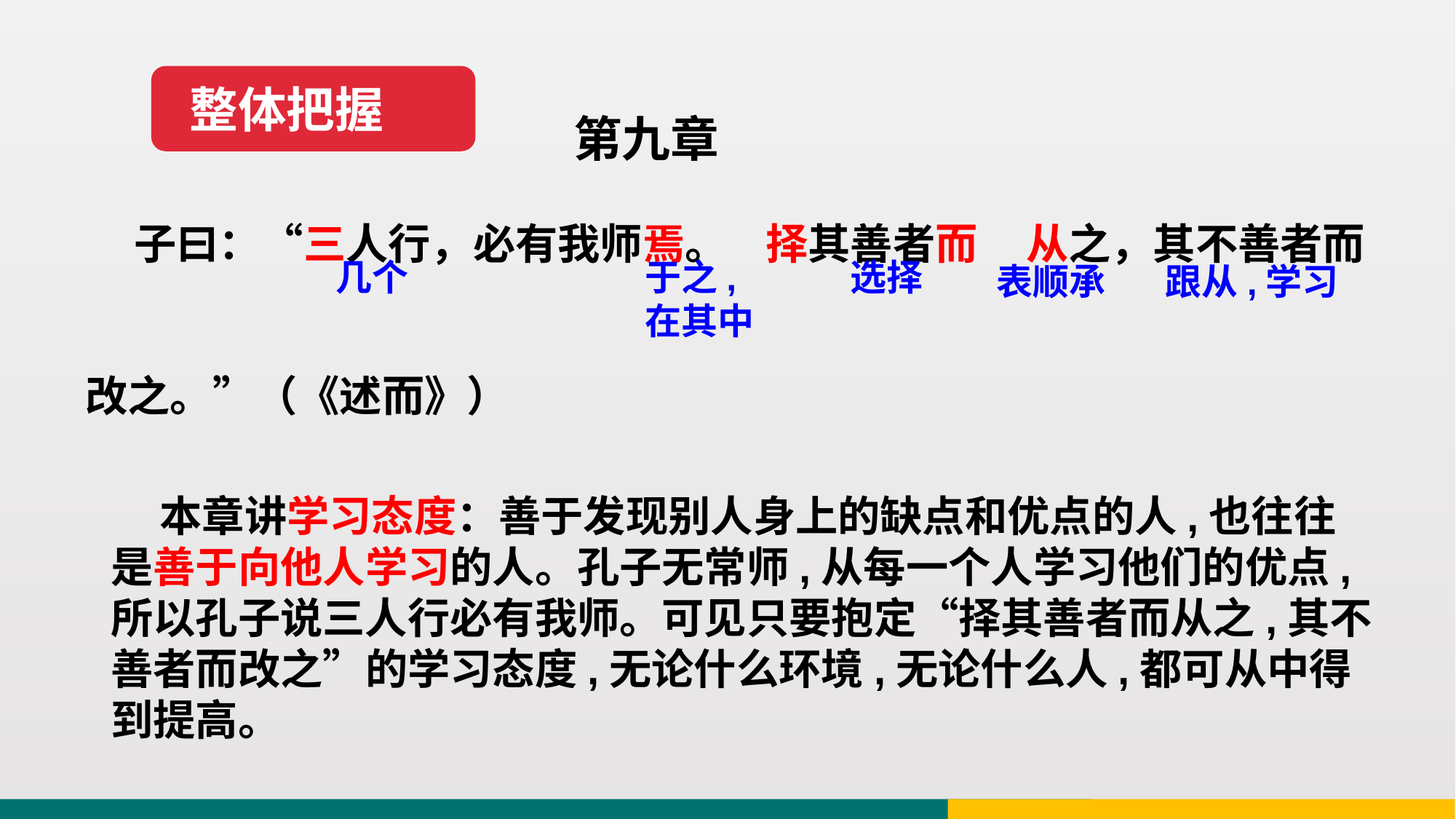

整体把握
第九章
    子曰：“三人行，必有我师焉。    择其善者而     从之，其不善者而改之。”（《述而》）
选择
于之,
在其中
几个
跟从,学习
表顺承
    本章讲学习态度：善于发现别人身上的缺点和优点的人,也往往是善于向他人学习的人。孔子无常师,从每一个人学习他们的优点,所以孔子说三人行必有我师。可见只要抱定“择其善者而从之,其不善者而改之”的学习态度,无论什么环境,无论什么人,都可从中得到提高。